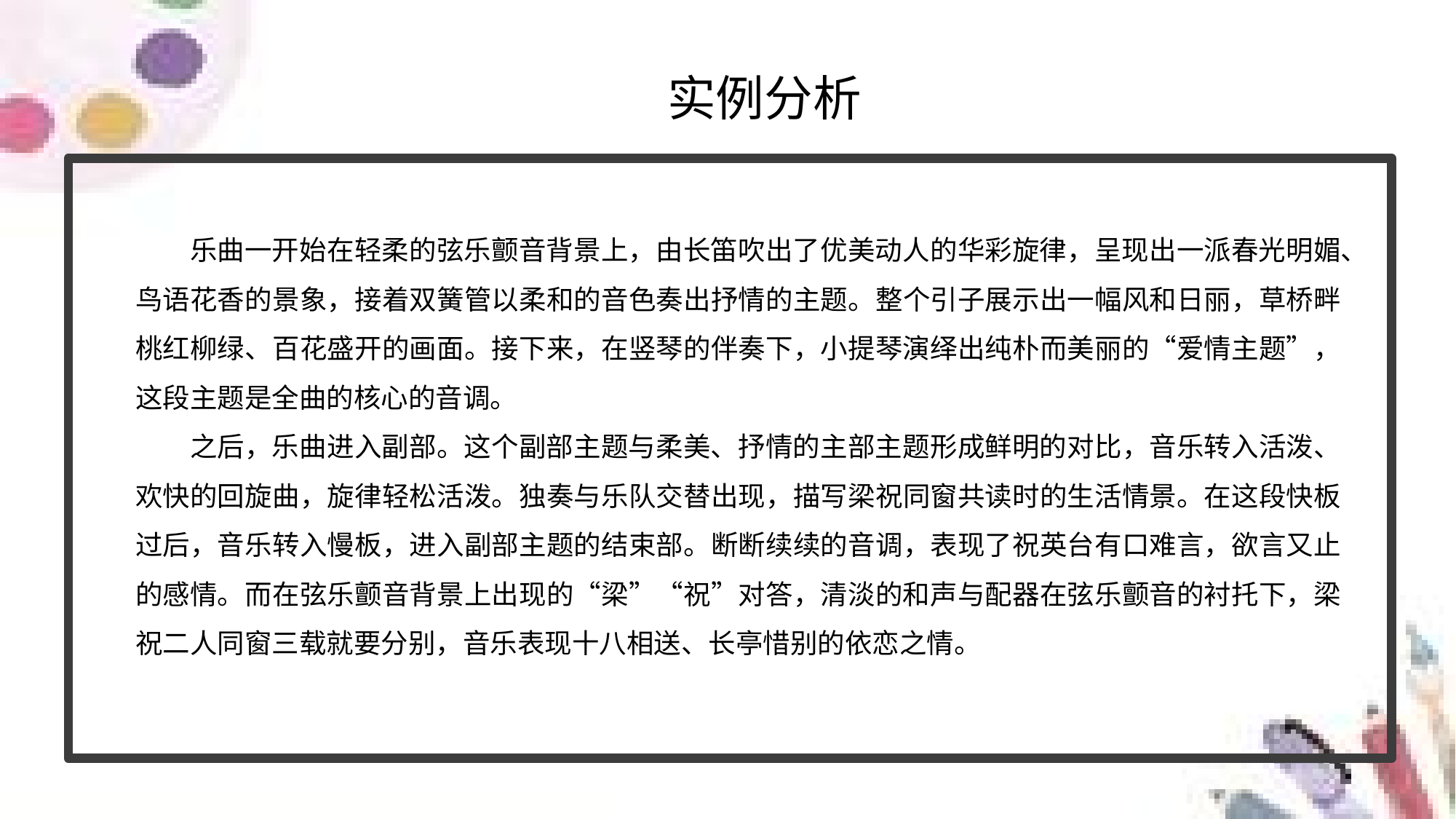

实例分析

乐曲一开始在轻柔的弦乐颤音背景上，由长笛吹出了优美动人的华彩旋律，呈现出一派春光明媚、鸟语花香的景象，接着双簧管以柔和的音色奏出抒情的主题。整个引子展示出一幅风和日丽，草桥畔桃红柳绿、百花盛开的画面。接下来，在竖琴的伴奏下，小提琴演绎出纯朴而美丽的“爱情主题”，这段主题是全曲的核心的音调。
之后，乐曲进入副部。这个副部主题与柔美、抒情的主部主题形成鲜明的对比，音乐转入活泼、欢快的回旋曲，旋律轻松活泼。独奏与乐队交替出现，描写梁祝同窗共读时的生活情景。在这段快板过后，音乐转入慢板，进入副部主题的结束部。断断续续的音调，表现了祝英台有口难言，欲言又止的感情。而在弦乐颤音背景上出现的“梁”“祝”对答，清淡的和声与配器在弦乐颤音的衬托下，梁祝二人同窗三载就要分别，音乐表现十八相送、长亭惜别的依恋之情。